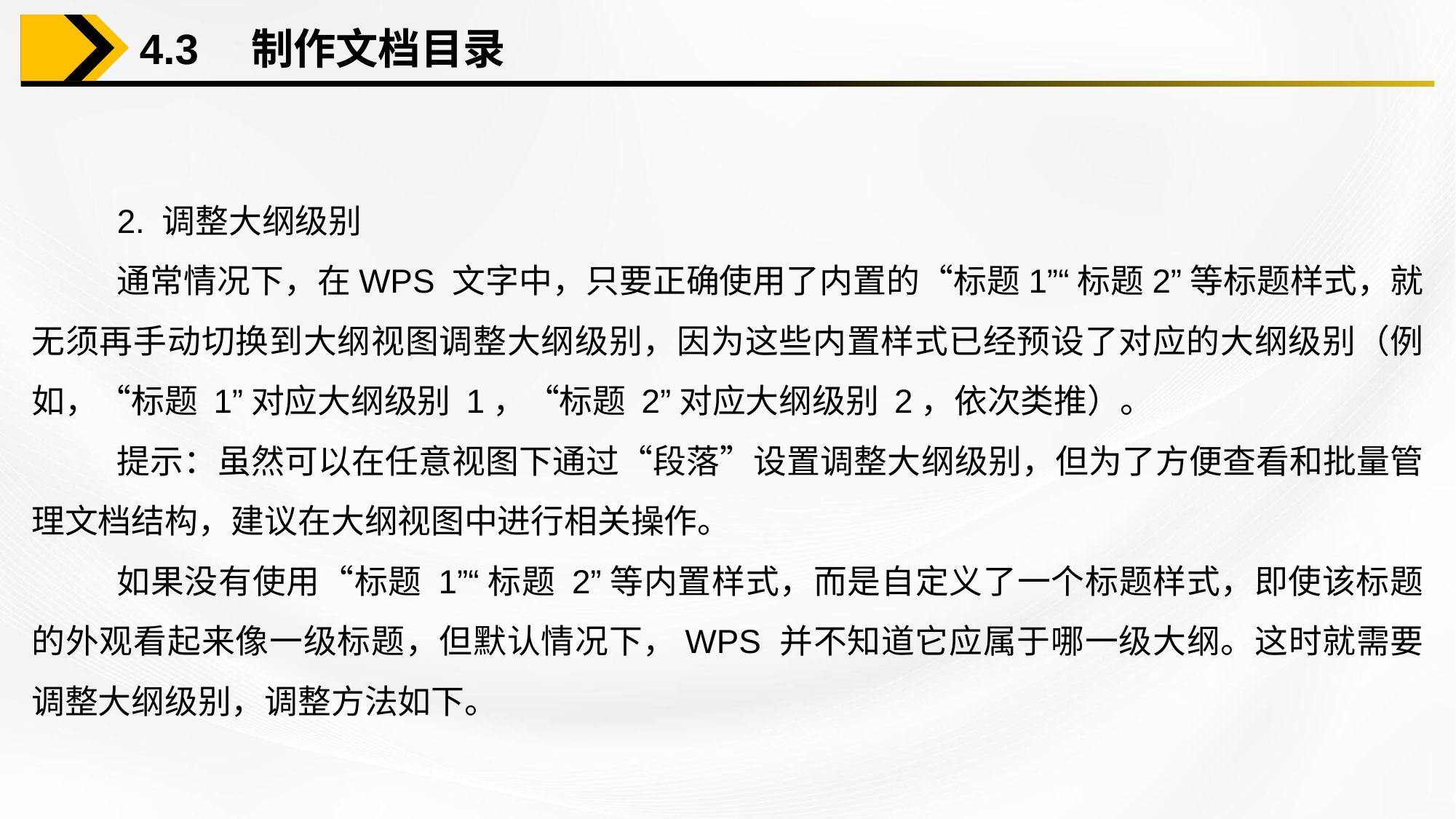

4.3　制作文档目录
2. 调整大纲级别
通常情况下，在WPS 文字中，只要正确使用了内置的“标题1”“标题2”等标题样式，就无须再手动切换到大纲视图调整大纲级别，因为这些内置样式已经预设了对应的大纲级别（例如，“标题 1”对应大纲级别 1，“标题 2”对应大纲级别 2，依次类推）。
提示：虽然可以在任意视图下通过“段落”设置调整大纲级别，但为了方便查看和批量管理文档结构，建议在大纲视图中进行相关操作。
如果没有使用“标题 1”“标题 2”等内置样式，而是自定义了一个标题样式，即使该标题的外观看起来像一级标题，但默认情况下，WPS 并不知道它应属于哪一级大纲。这时就需要调整大纲级别，调整方法如下。